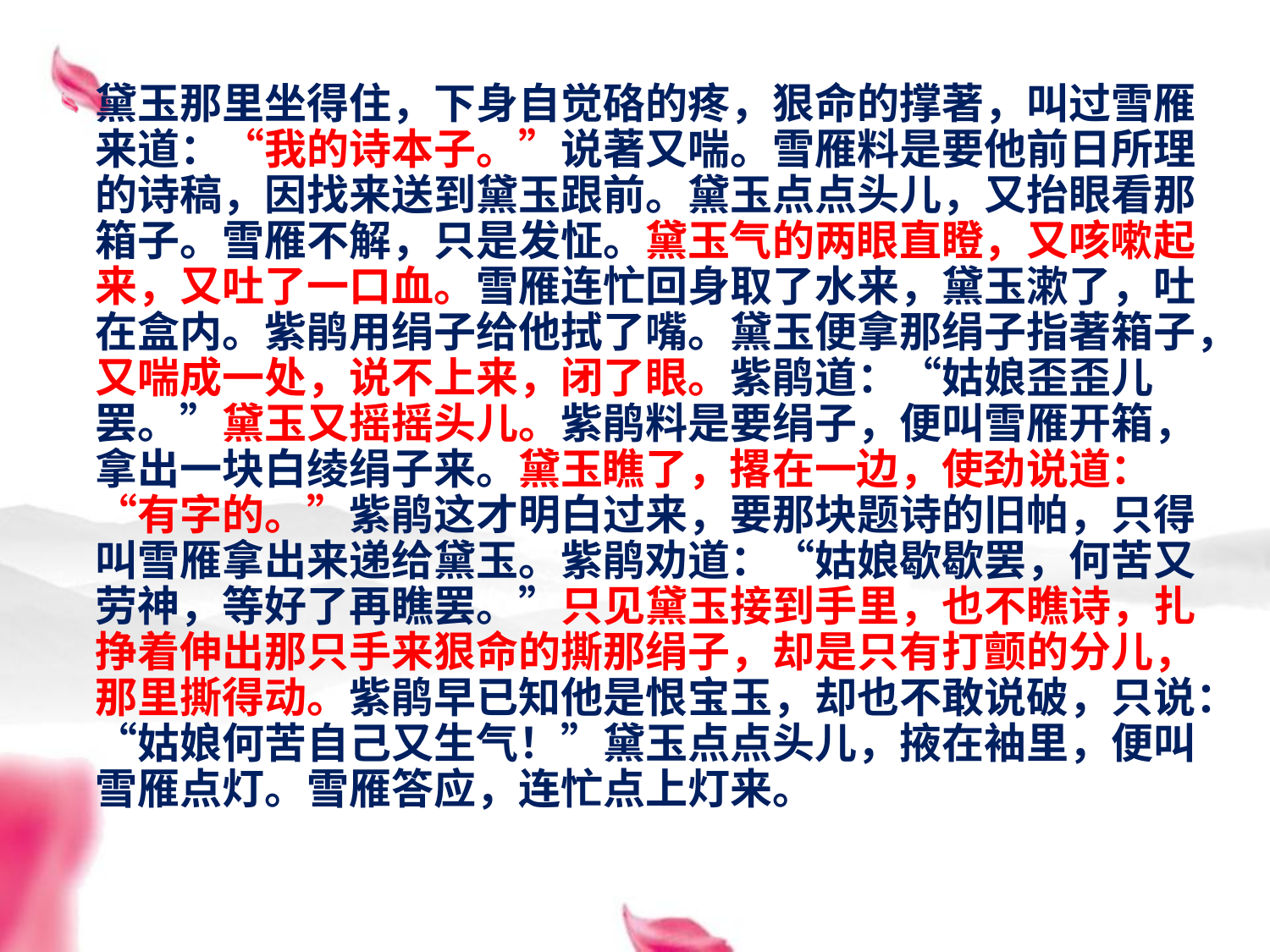

黛玉那里坐得住，下身自觉硌的疼，狠命的撑著，叫过雪雁来道：“我的诗本子。”说著又喘。雪雁料是要他前日所理的诗稿，因找来送到黛玉跟前。黛玉点点头儿，又抬眼看那箱子。雪雁不解，只是发怔。黛玉气的两眼直瞪，又咳嗽起来，又吐了一口血。雪雁连忙回身取了水来，黛玉漱了，吐在盒内。紫鹃用绢子给他拭了嘴。黛玉便拿那绢子指著箱子，又喘成一处，说不上来，闭了眼。紫鹃道：“姑娘歪歪儿罢。”黛玉又摇摇头儿。紫鹃料是要绢子，便叫雪雁开箱，拿出一块白绫绢子来。黛玉瞧了，撂在一边，使劲说道：“有字的。”紫鹃这才明白过来，要那块题诗的旧帕，只得叫雪雁拿出来递给黛玉。紫鹃劝道：“姑娘歇歇罢，何苦又劳神，等好了再瞧罢。”只见黛玉接到手里，也不瞧诗，扎挣着伸出那只手来狠命的撕那绢子，却是只有打颤的分儿，那里撕得动。紫鹃早已知他是恨宝玉，却也不敢说破，只说：“姑娘何苦自己又生气！”黛玉点点头儿，掖在袖里，便叫雪雁点灯。雪雁答应，连忙点上灯来。